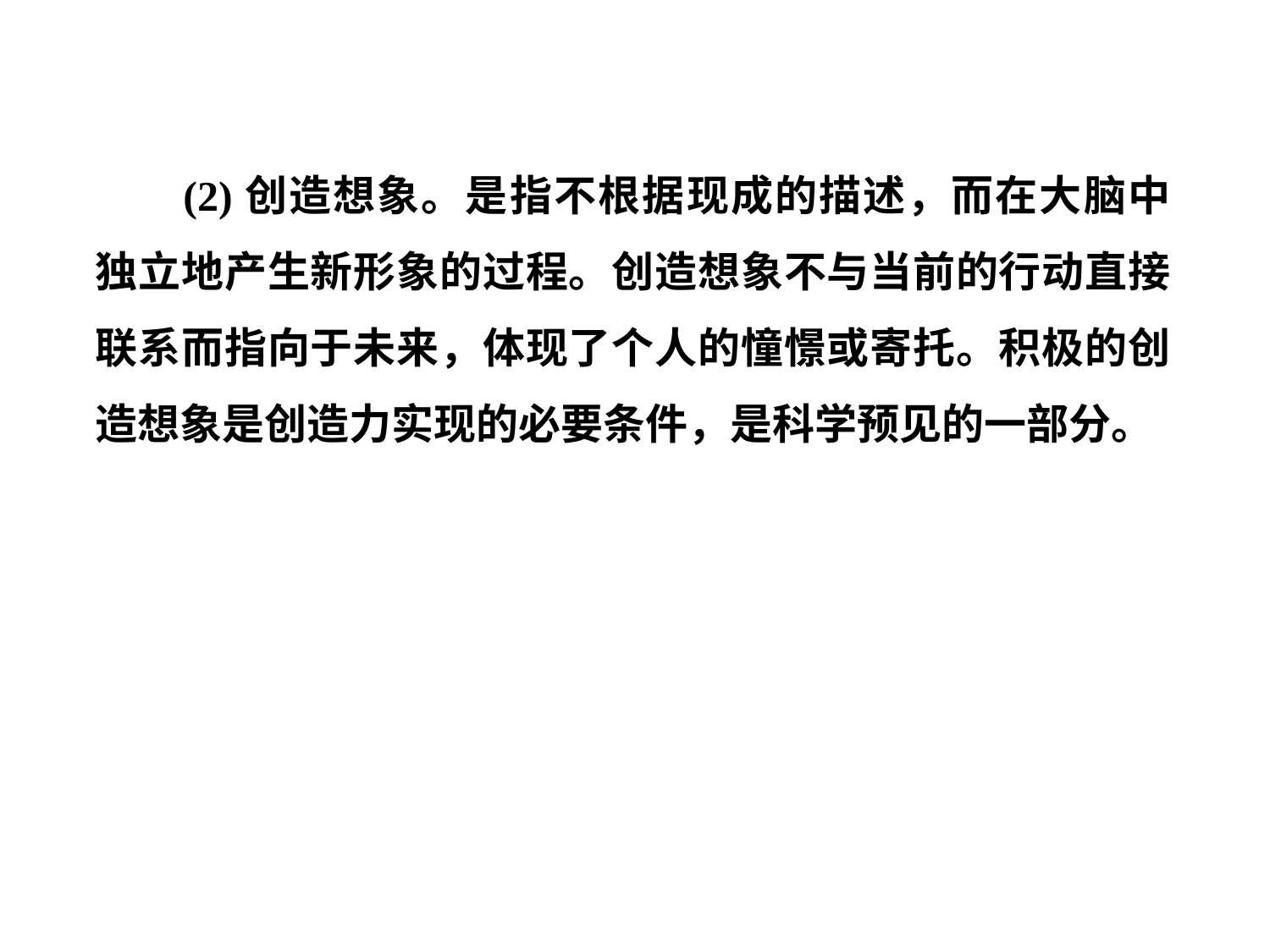

(2)创造想象。是指不根据现成的描述，而在大脑中独立地产生新形象的过程。创造想象不与当前的行动直接联系而指向于未来，体现了个人的憧憬或寄托。积极的创造想象是创造力实现的必要条件，是科学预见的一部分。